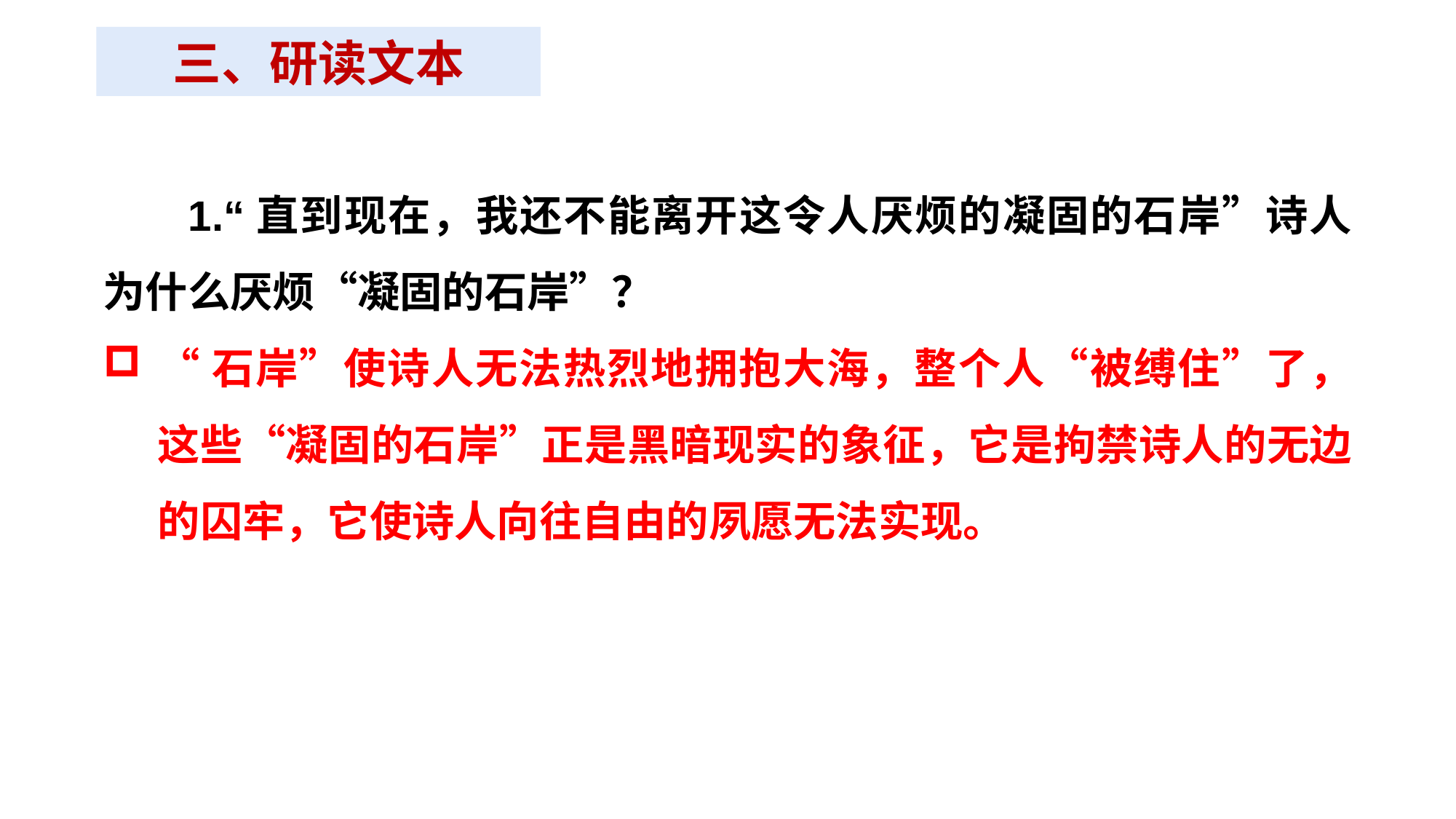

三、研读文本
1.“直到现在，我还不能离开这令人厌烦的凝固的石岸”诗人为什么厌烦“凝固的石岸”？
“石岸”使诗人无法热烈地拥抱大海，整个人“被缚住”了，这些“凝固的石岸”正是黑暗现实的象征，它是拘禁诗人的无边的囚牢，它使诗人向往自由的夙愿无法实现。